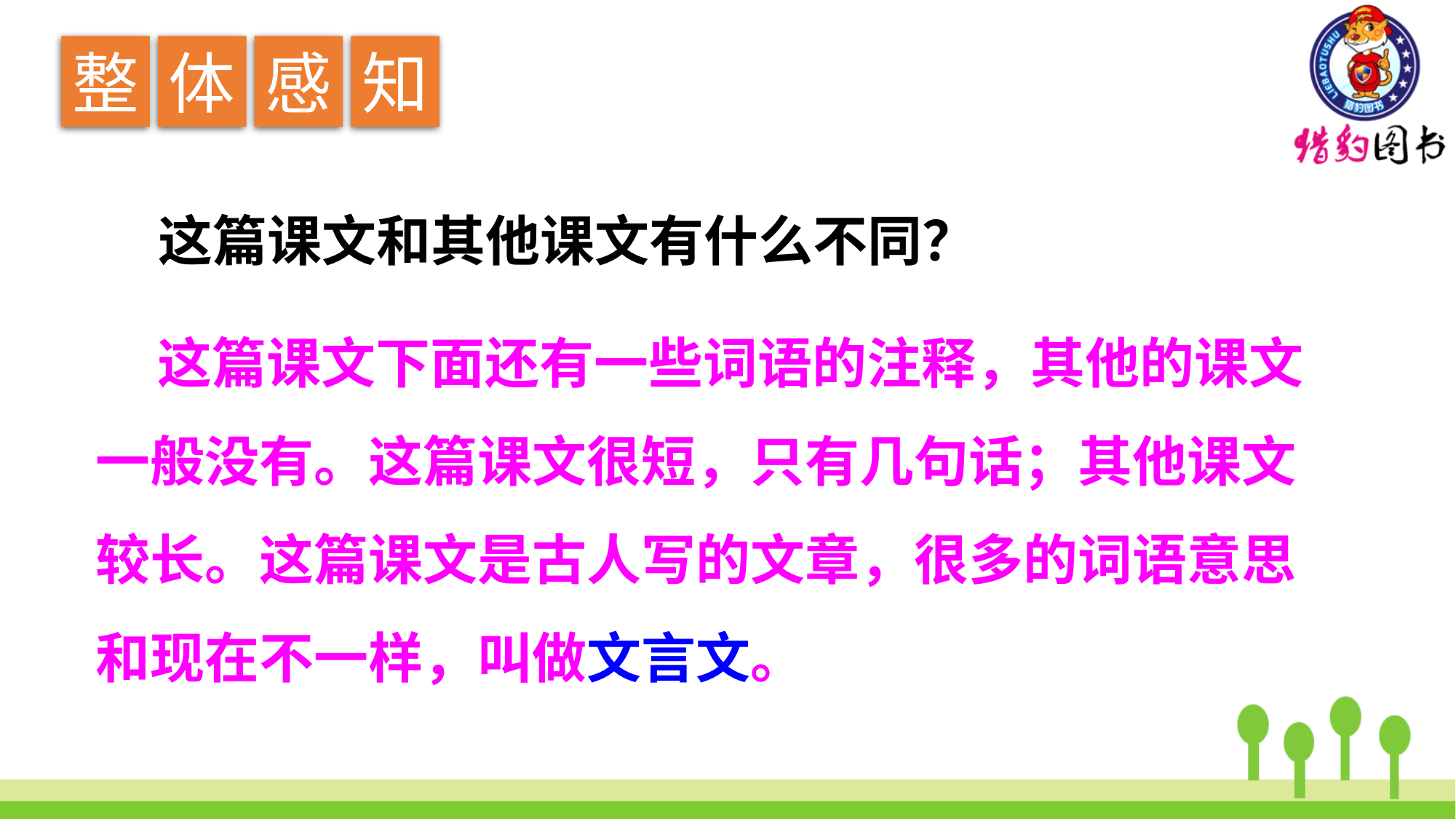

整
体
感
知
    这篇课文和其他课文有什么不同？
    这篇课文下面还有一些词语的注释，其他的课文一般没有。这篇课文很短，只有几句话；其他课文较长。这篇课文是古人写的文章，很多的词语意思和现在不一样，叫做文言文。